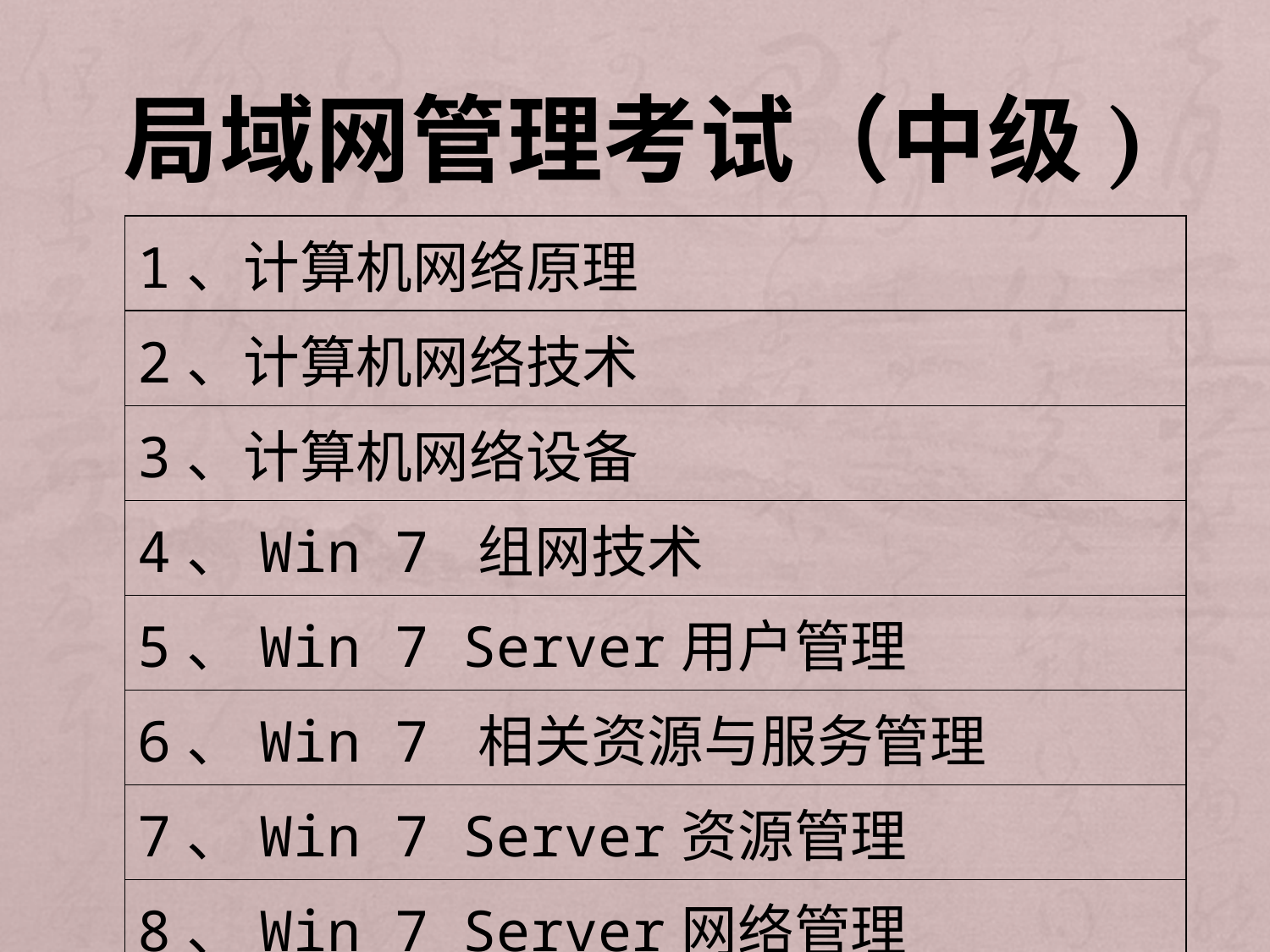

# 局域网管理考试（中级)
| 1、计算机网络原理 |
| --- |
| 2、计算机网络技术 |
| 3、计算机网络设备 |
| 4、Win 7 组网技术 |
| 5、Win 7 Server用户管理 |
| 6、Win 7 相关资源与服务管理 |
| 7、Win 7 Server资源管理 |
| 8、Win 7 Server网络管理 |